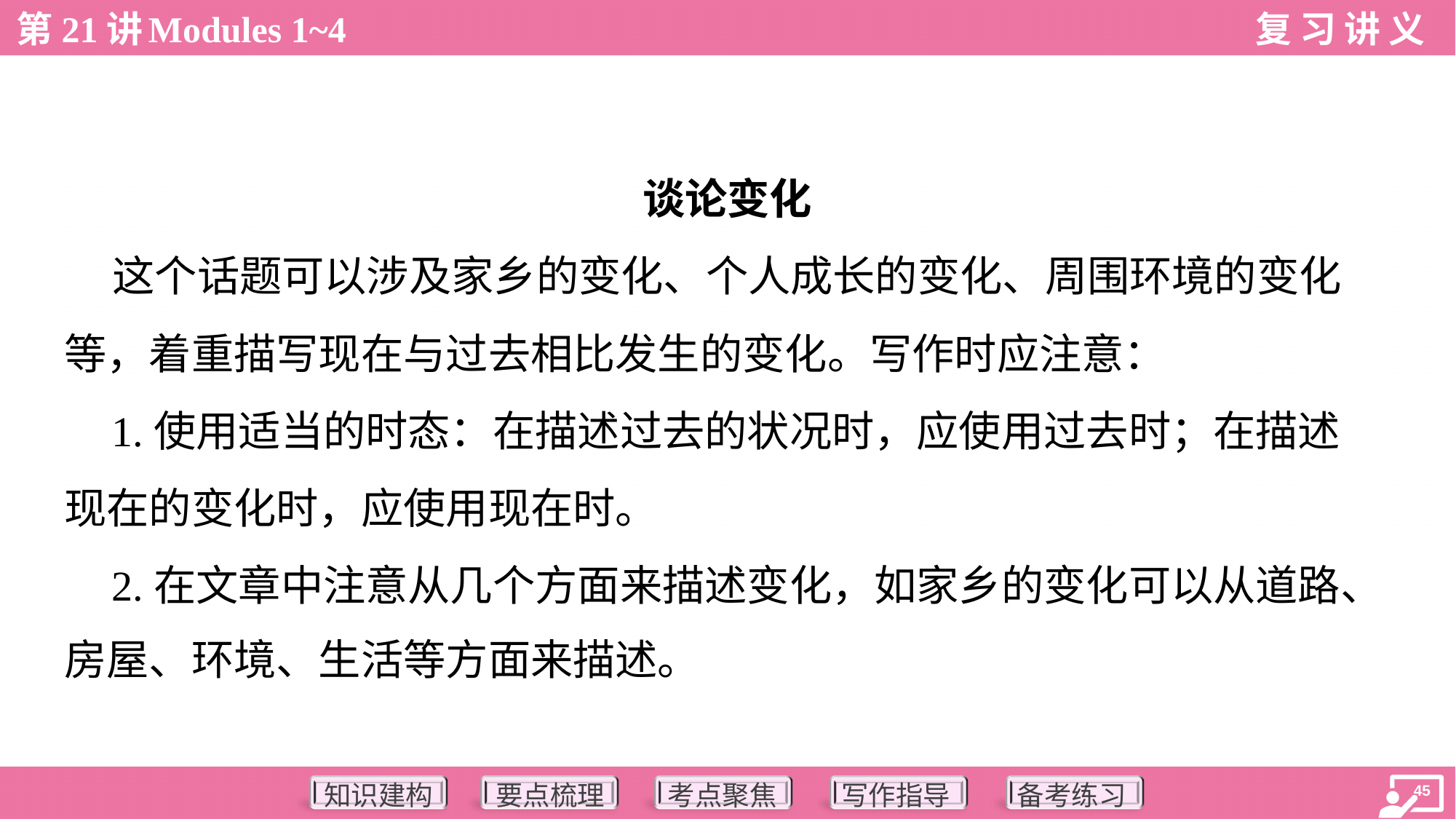

谈论变化
    这个话题可以涉及家乡的变化、个人成长的变化、周围环境的变化
等，着重描写现在与过去相比发生的变化。写作时应注意：
    1.使用适当的时态：在描述过去的状况时，应使用过去时；在描述
现在的变化时，应使用现在时。
    2.在文章中注意从几个方面来描述变化，如家乡的变化可以从道路、
房屋、环境、生活等方面来描述。